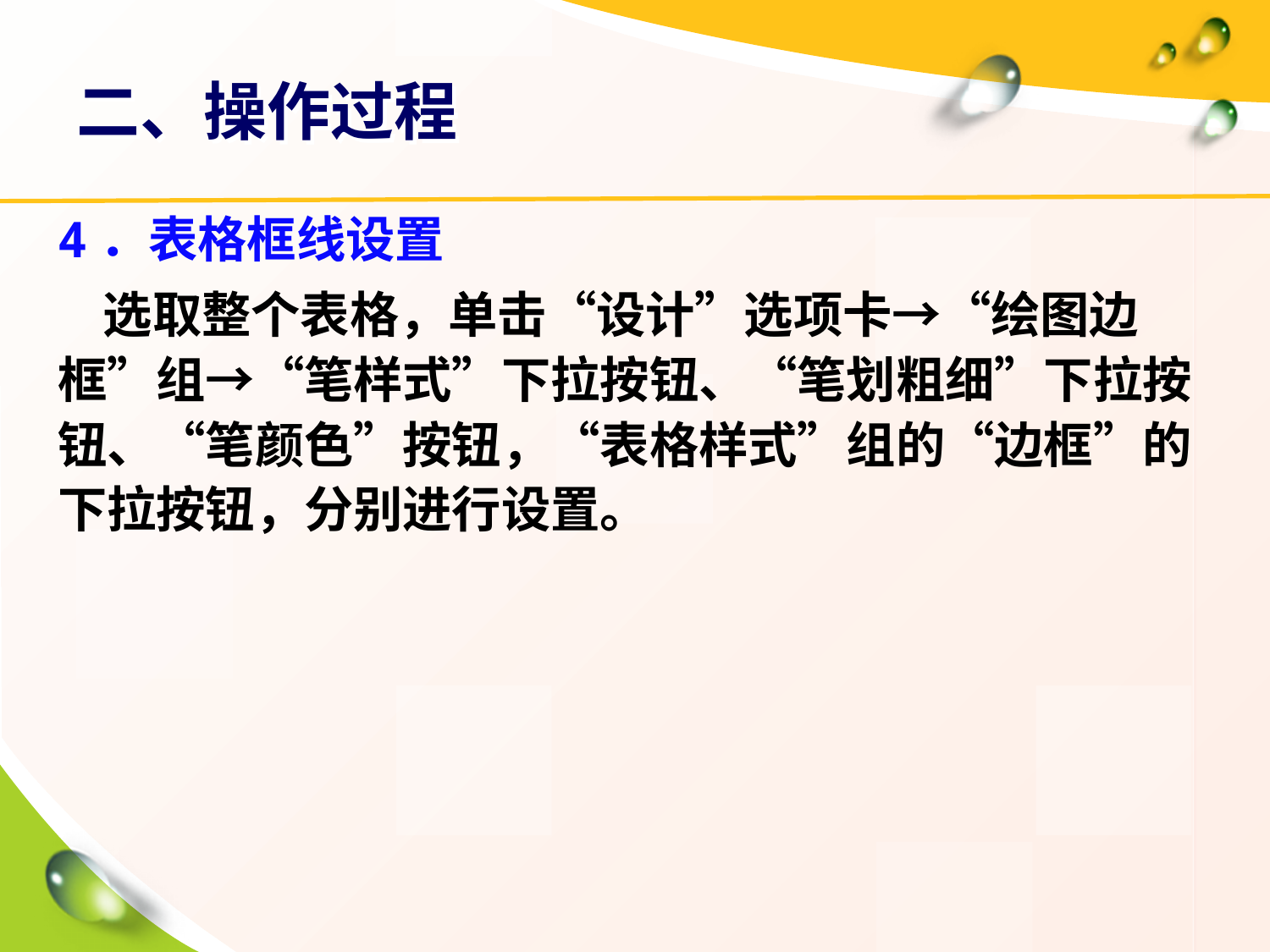

# 二、操作过程
4．表格框线设置
   选取整个表格，单击“设计”选项卡→“绘图边框”组→“笔样式”下拉按钮、“笔划粗细”下拉按钮、“笔颜色”按钮，“表格样式”组的“边框”的下拉按钮，分别进行设置。